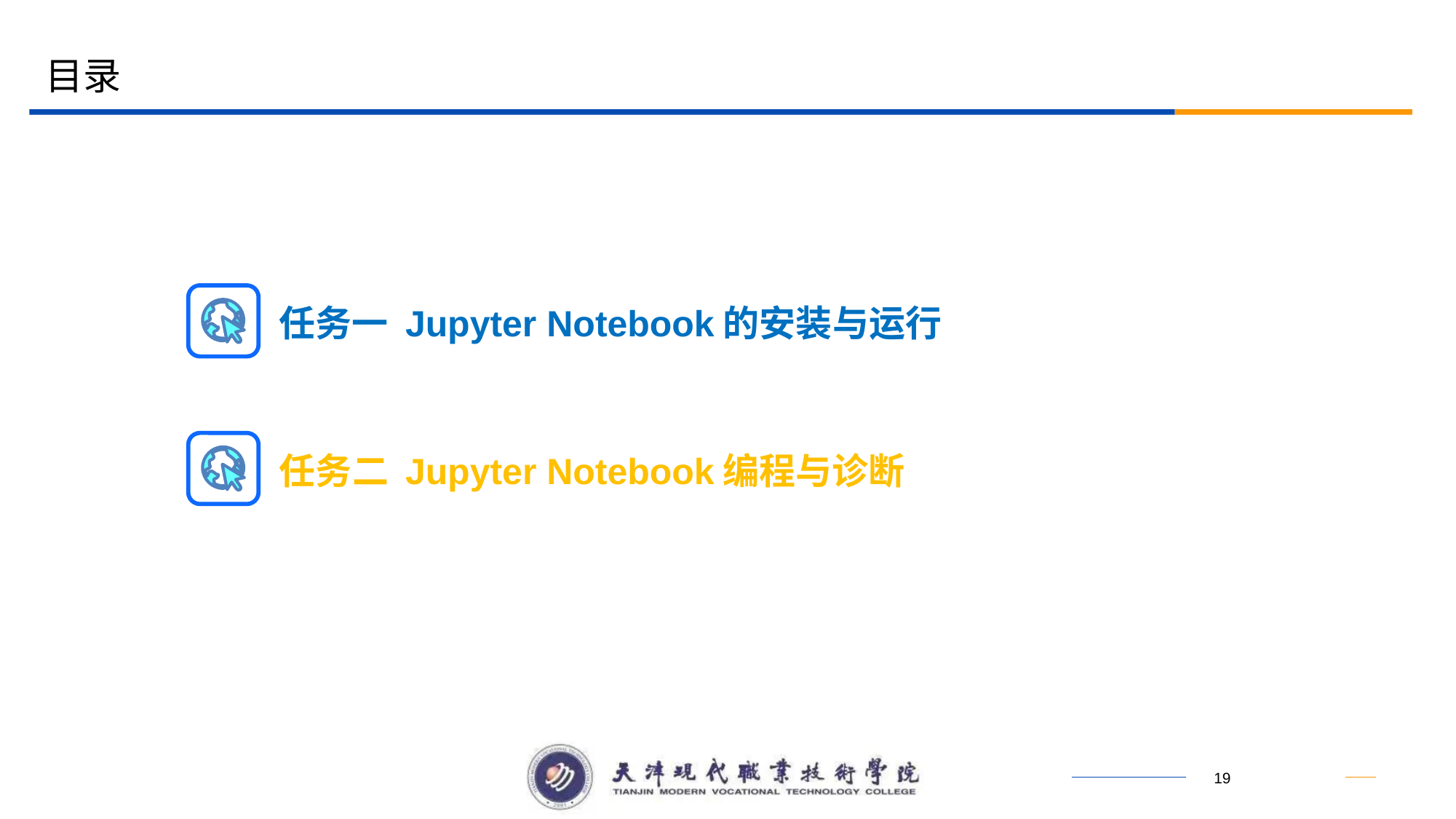

目录

任务一 Jupyter Notebook的安装与运行

任务二 Jupyter Notebook编程与诊断